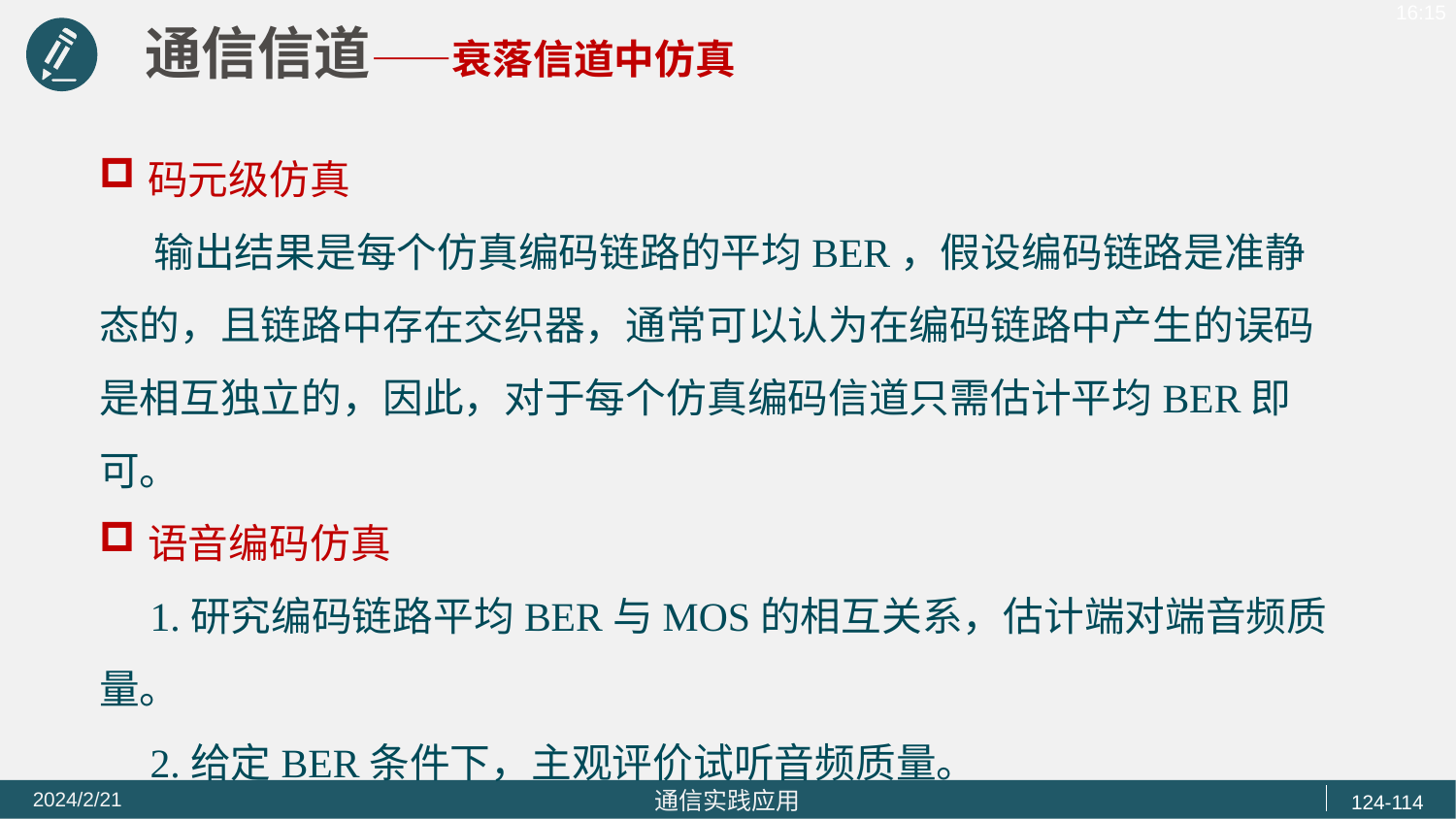

通信信道——衰落信道中仿真

码元级仿真
     输出结果是每个仿真编码链路的平均BER，假设编码链路是准静态的，且链路中存在交织器，通常可以认为在编码链路中产生的误码是相互独立的，因此，对于每个仿真编码信道只需估计平均BER即可。
语音编码仿真
     1.研究编码链路平均BER与MOS的相互关系，估计端对端音频质量。
     2.给定BER条件下，主观评价试听音频质量。